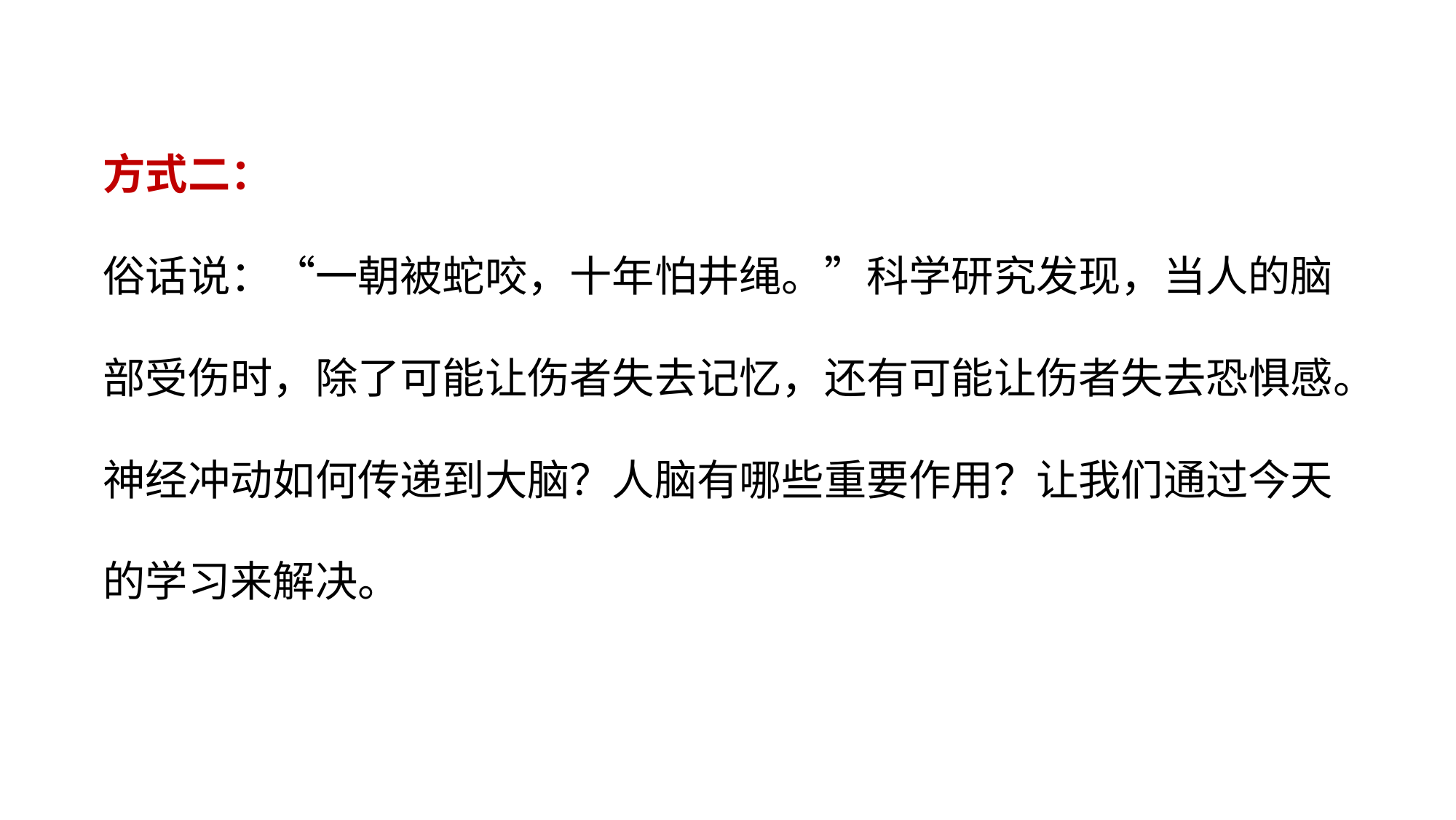

方式二：
俗话说：“一朝被蛇咬，十年怕井绳。”科学研究发现，当人的脑部受伤时，除了可能让伤者失去记忆，还有可能让伤者失去恐惧感。神经冲动如何传递到大脑？人脑有哪些重要作用？让我们通过今天的学习来解决。